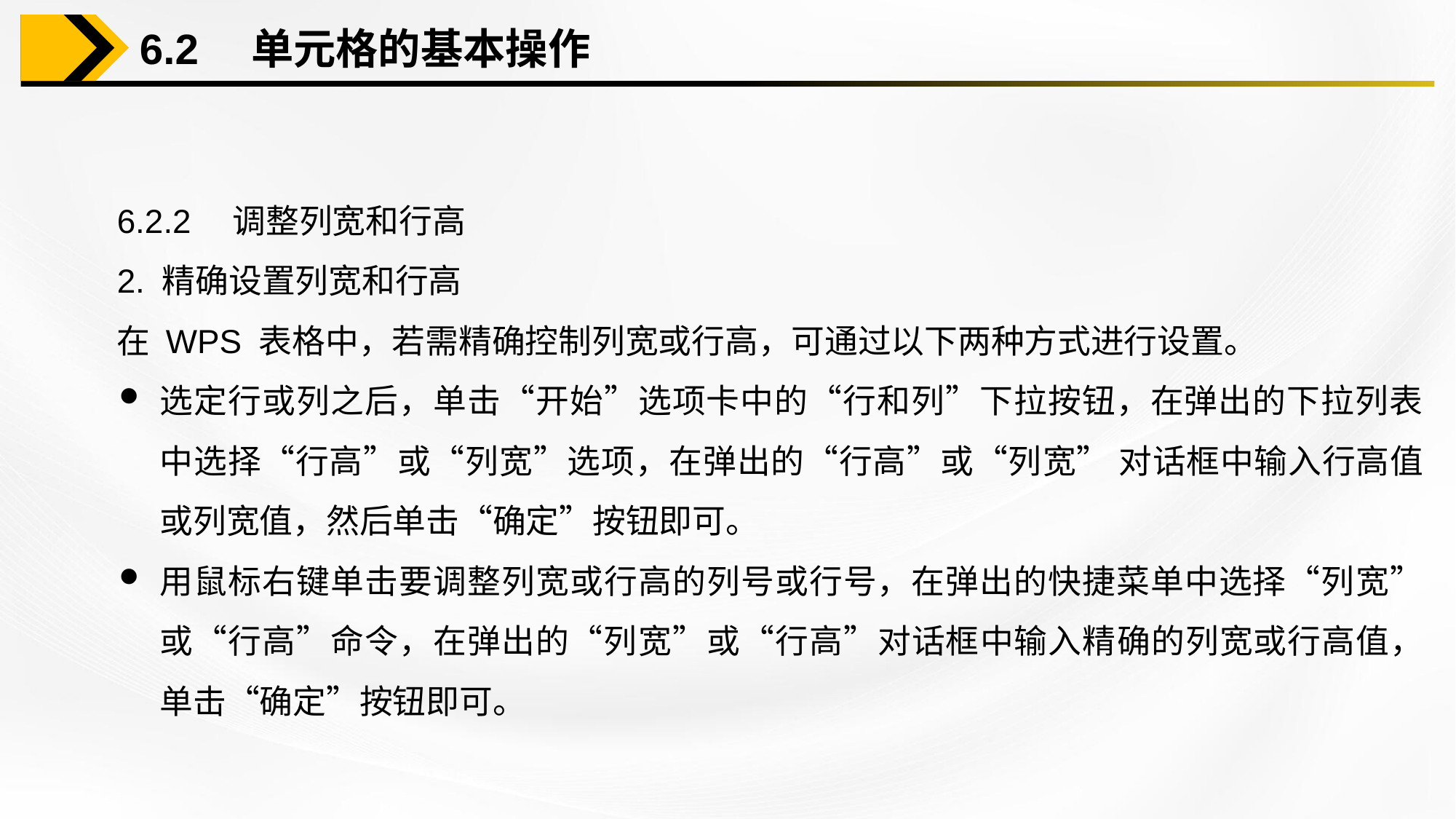

6.2　单元格的基本操作
6.2.2　调整列宽和行高
2. 精确设置列宽和行高
在 WPS 表格中，若需精确控制列宽或行高，可通过以下两种方式进行设置。
选定行或列之后，单击“开始”选项卡中的“行和列”下拉按钮，在弹出的下拉列表中选择“行高”或“列宽”选项，在弹出的“行高”或“列宽” 对话框中输入行高值或列宽值，然后单击“确定”按钮即可。
用鼠标右键单击要调整列宽或行高的列号或行号，在弹出的快捷菜单中选择“列宽” 或“行高”命令，在弹出的“列宽”或“行高”对话框中输入精确的列宽或行高值，单击“确定”按钮即可。